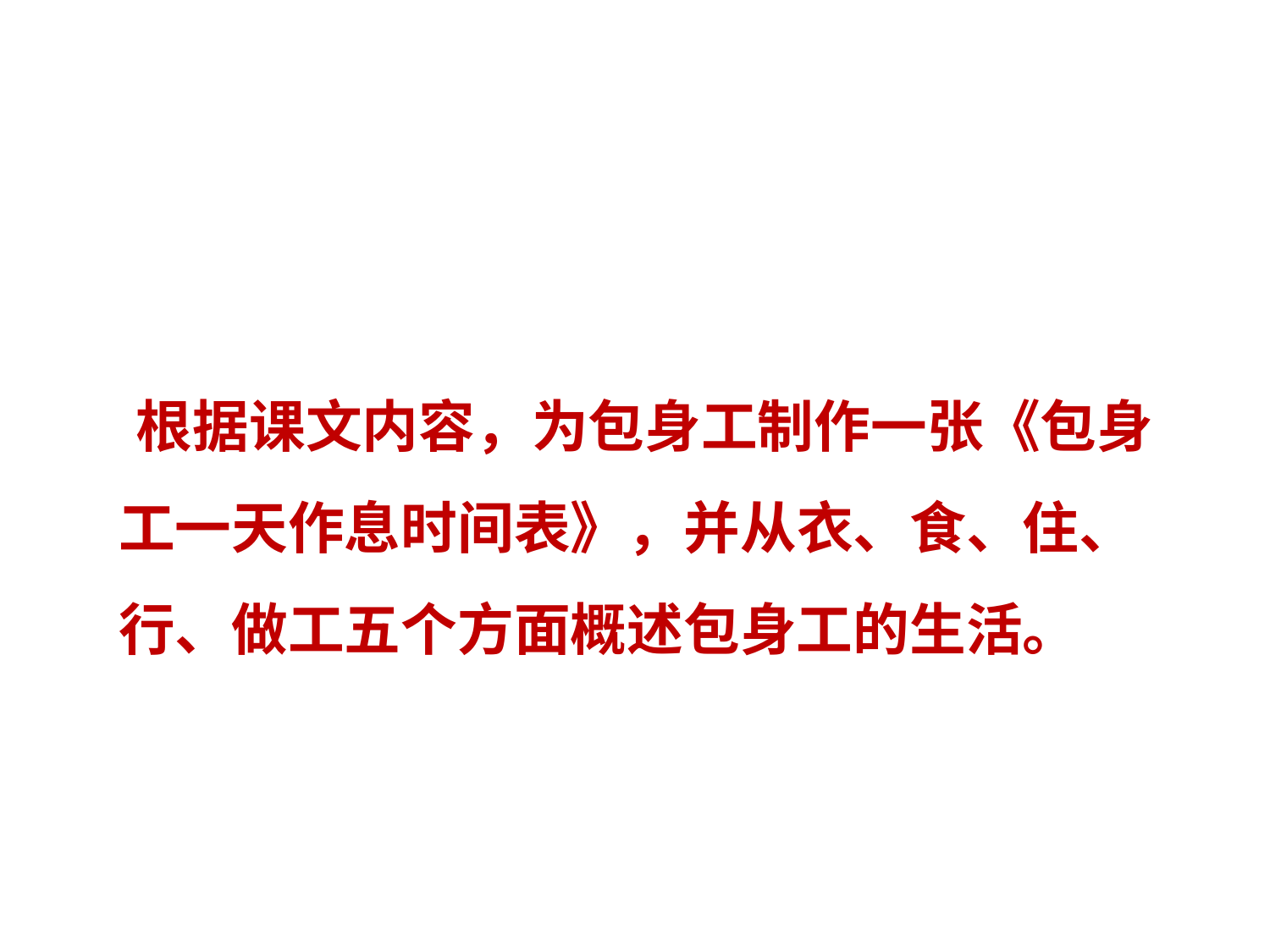

# 根据课文内容，为包身工制作一张《包身工一天作息时间表》，并从衣、食、住、行、做工五个方面概述包身工的生活。